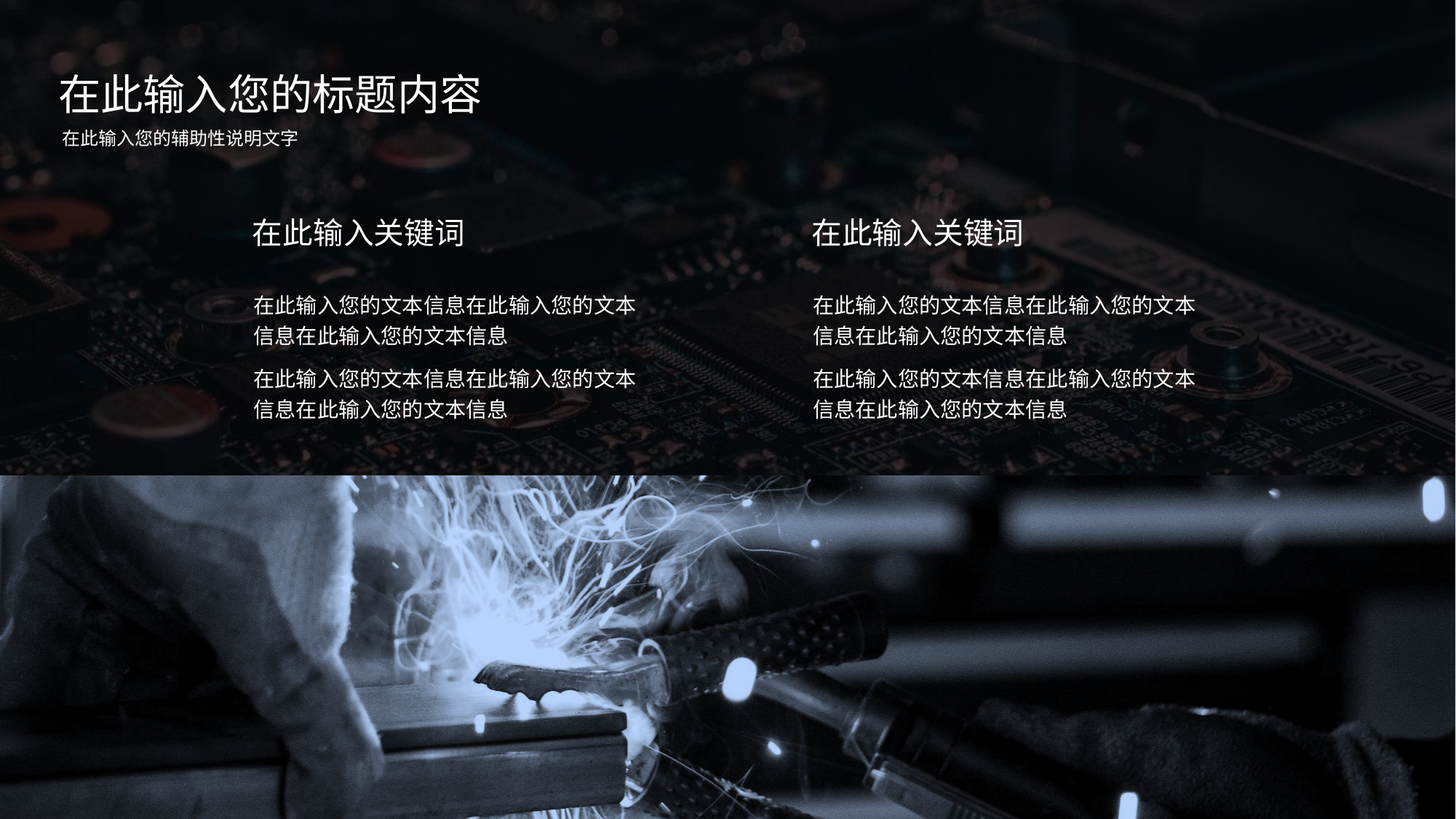

在此输入您的标题内容
在此输入您的辅助性说明文字
在此输入关键词
在此输入关键词
在此输入您的文本信息在此输入您的文本信息在此输入您的文本信息
在此输入您的文本信息在此输入您的文本信息在此输入您的文本信息
在此输入您的文本信息在此输入您的文本信息在此输入您的文本信息
在此输入您的文本信息在此输入您的文本信息在此输入您的文本信息